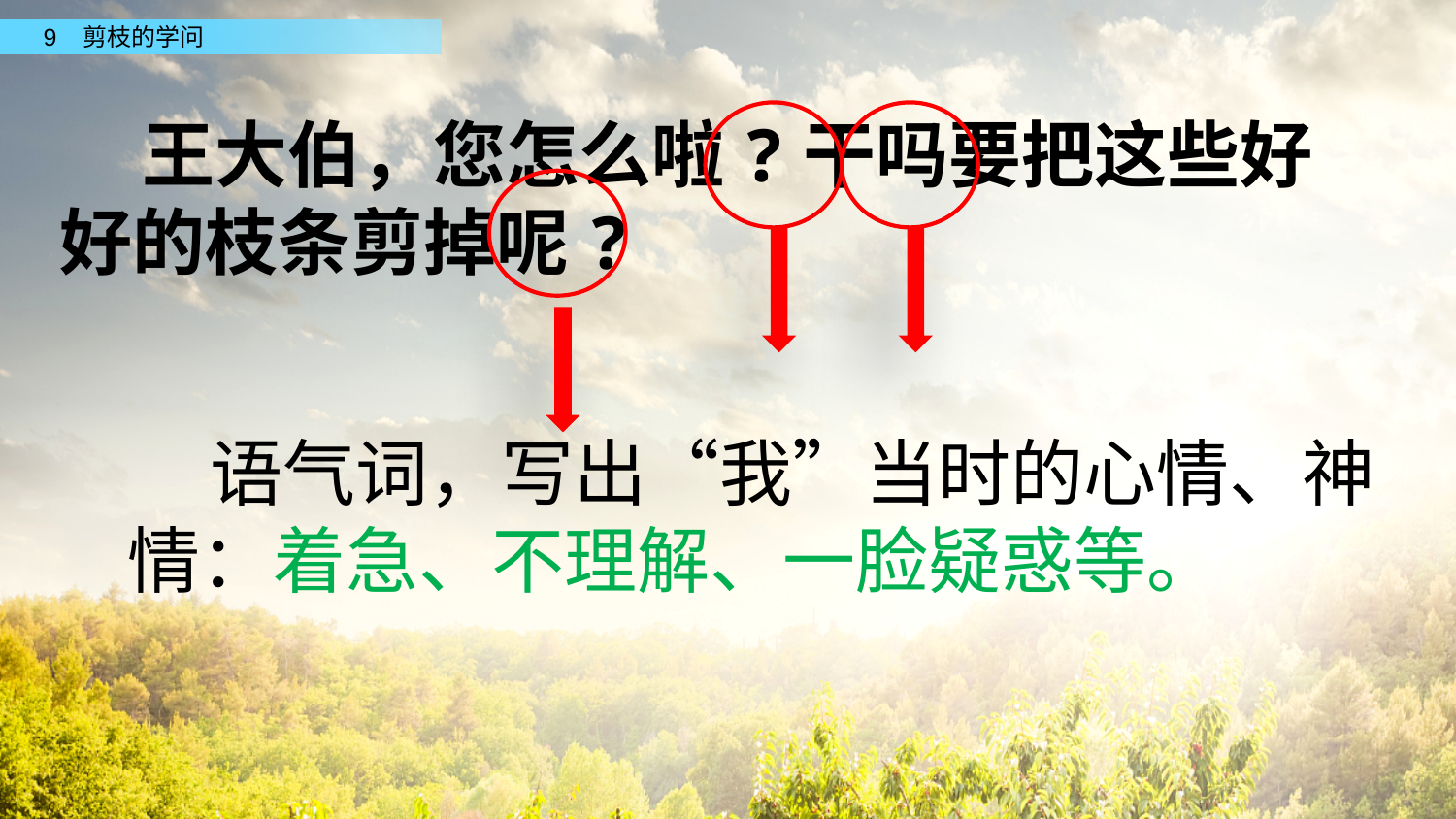

王大伯，您怎么啦?干吗要把这些好好的枝条剪掉呢?

    语气词，写出“我”当时的心情、神情：着急、不理解、一脸疑惑等。